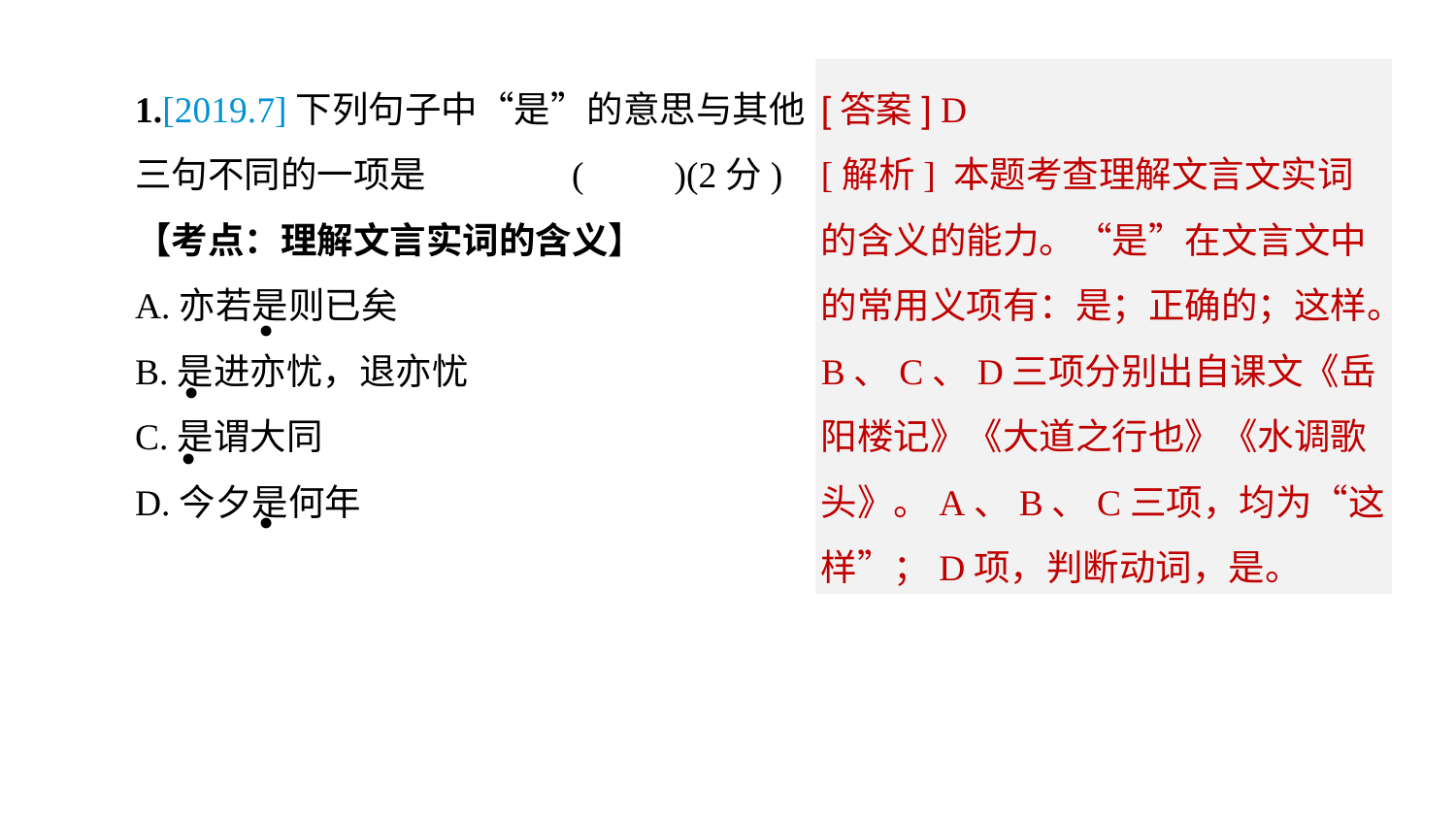

[答案] D
[解析] 本题考查理解文言文实词的含义的能力。“是”在文言文中的常用义项有：是；正确的；这样。B、C、D三项分别出自课文《岳阳楼记》《大道之行也》《水调歌头》。A、B、C三项，均为“这样”；D项，判断动词，是。
1.[2019.7]下列句子中“是”的意思与其他三句不同的一项是	(　　)(2分)【考点：理解文言实词的含义】
A.亦若是则已矣
B.是进亦忧，退亦忧
C.是谓大同
D.今夕是何年
·
·
·
·